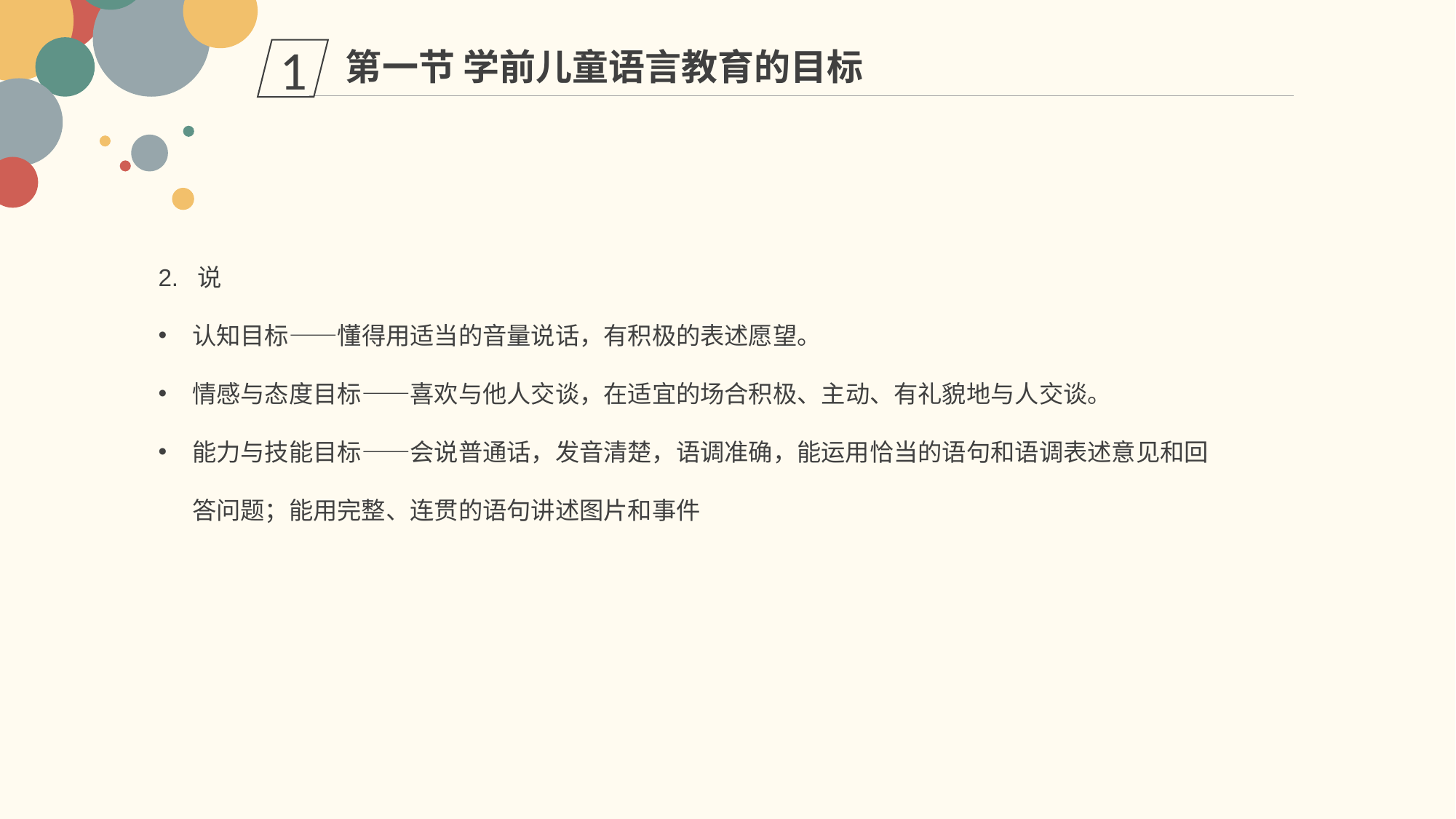

第一节 学前儿童语言教育的目标
1
2.  说
认知目标——懂得用适当的音量说话，有积极的表述愿望。
情感与态度目标——喜欢与他人交谈，在适宜的场合积极、主动、有礼貌地与人交谈。
能力与技能目标——会说普通话，发音清楚，语调准确，能运用恰当的语句和语调表述意见和回答问题；能用完整、连贯的语句讲述图片和事件